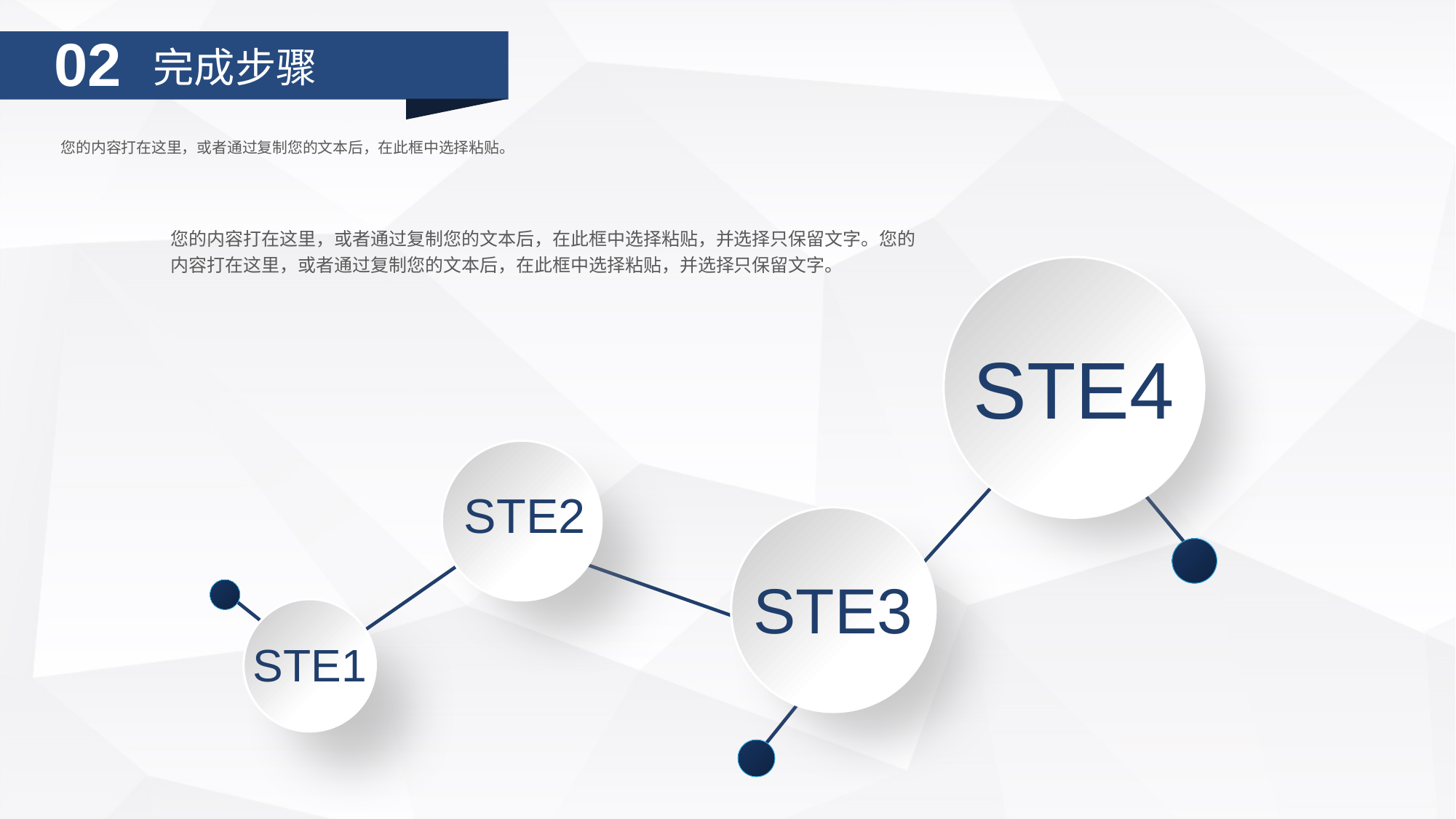

02

完成步骤

您的内容打在这里，或者通过复制您的文本后，在此框中选择粘贴。

您的内容打在这里，或者通过复制您的文本后，在此框中选择粘贴，并选择只保留文字。您的内容打在这里，或者通过复制您的文本后，在此框中选择粘贴，并选择只保留文字。

STE4

STE2

STE3

STE1